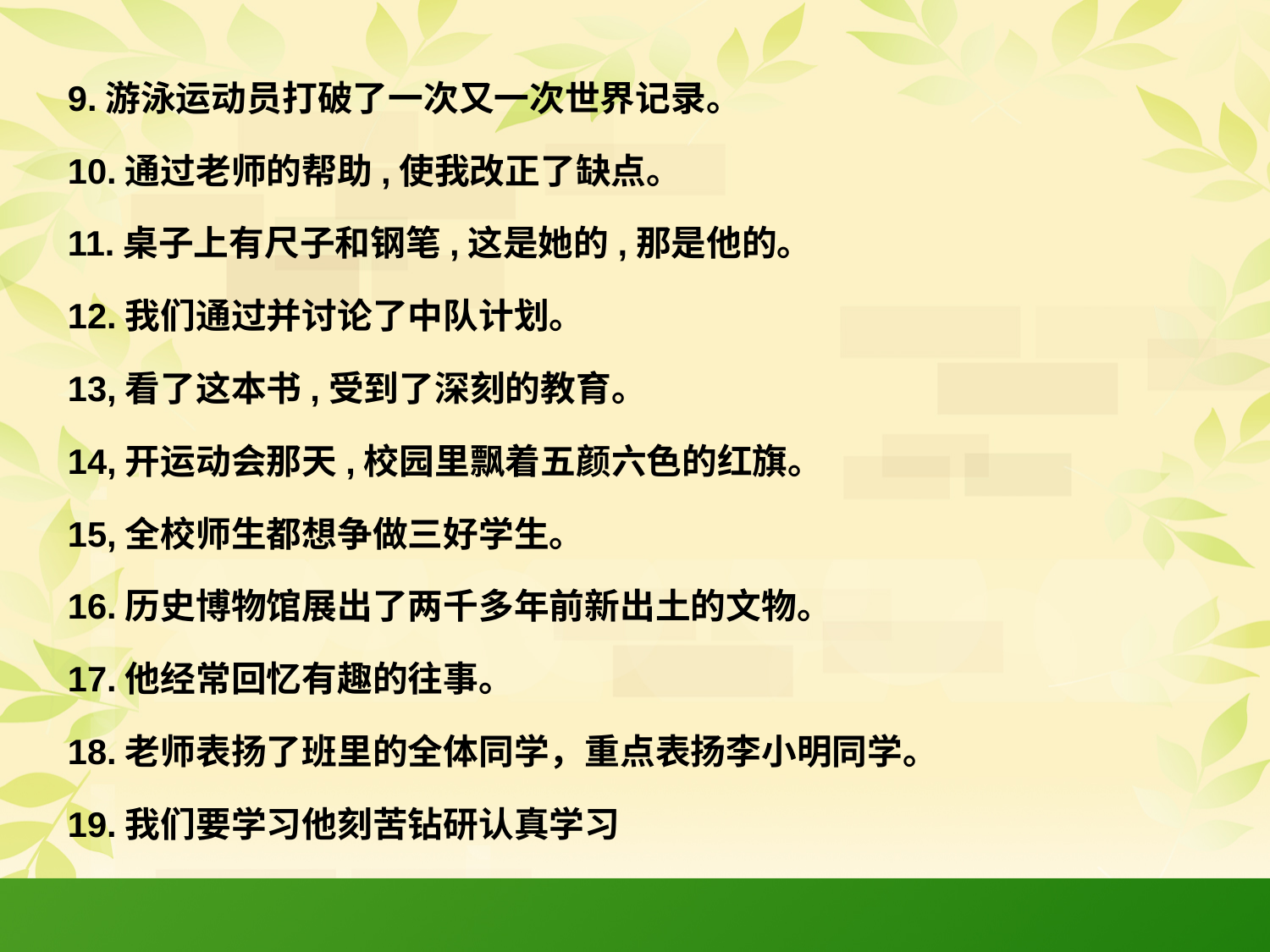

9.游泳运动员打破了一次又一次世界记录。
10.通过老师的帮助,使我改正了缺点。
11.桌子上有尺子和钢笔,这是她的,那是他的。
12.我们通过并讨论了中队计划。
13,看了这本书,受到了深刻的教育。
14,开运动会那天,校园里飘着五颜六色的红旗。
15,全校师生都想争做三好学生。
16.历史博物馆展出了两千多年前新出土的文物。
17.他经常回忆有趣的往事。
18.老师表扬了班里的全体同学，重点表扬李小明同学。
19.我们要学习他刻苦钻研认真学习